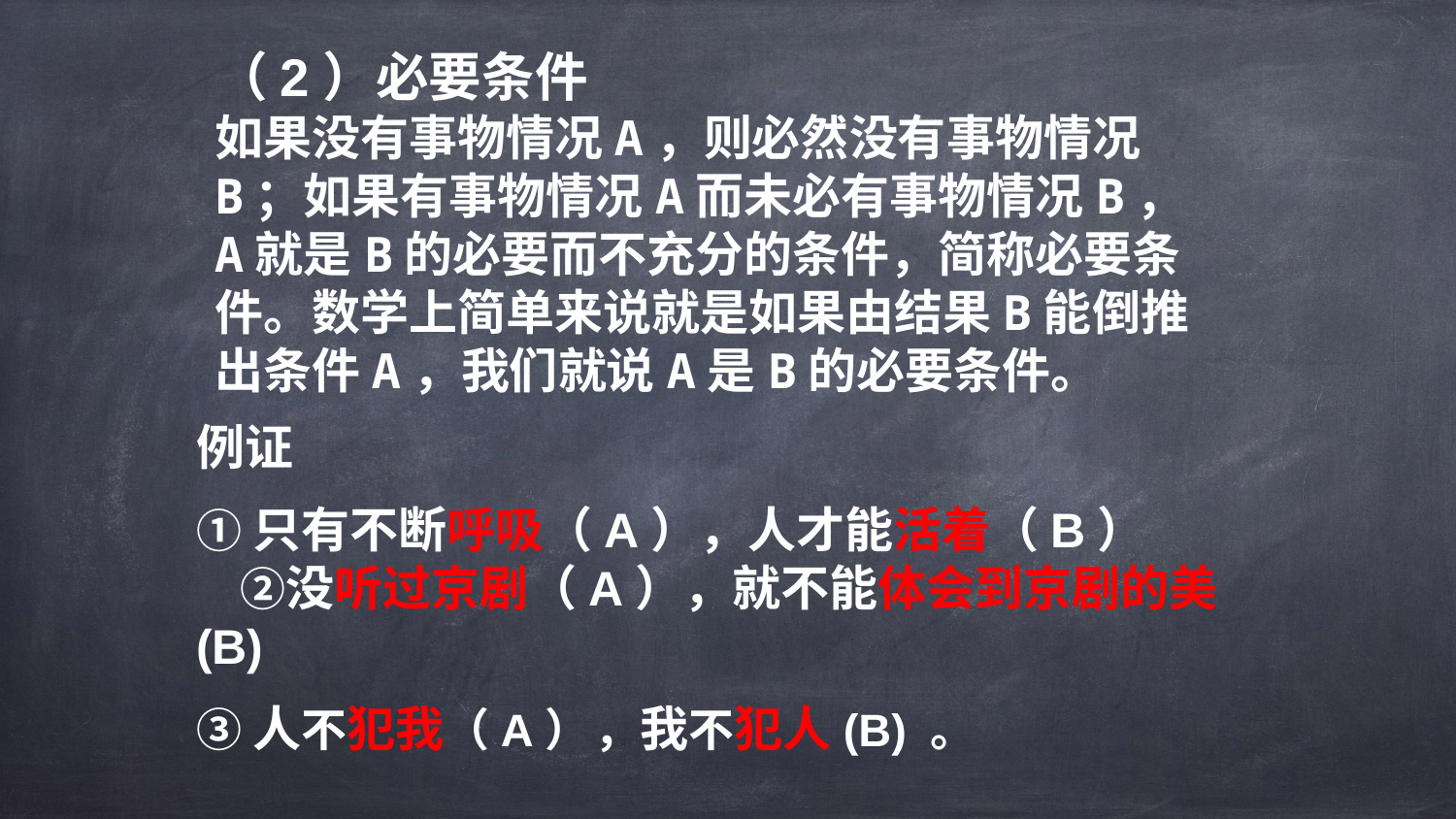

（2）必要条件
如果没有事物情况A，则必然没有事物情况B；如果有事物情况A而未必有事物情况B，A就是B的必要而不充分的条件，简称必要条件。数学上简单来说就是如果由结果B能倒推出条件A，我们就说A是B的必要条件。
例证
①只有不断呼吸（A），人才能活着（B）               ②没听过京剧（A），就不能体会到京剧的美(B)
③人不犯我（A） ，我不犯人(B) 。